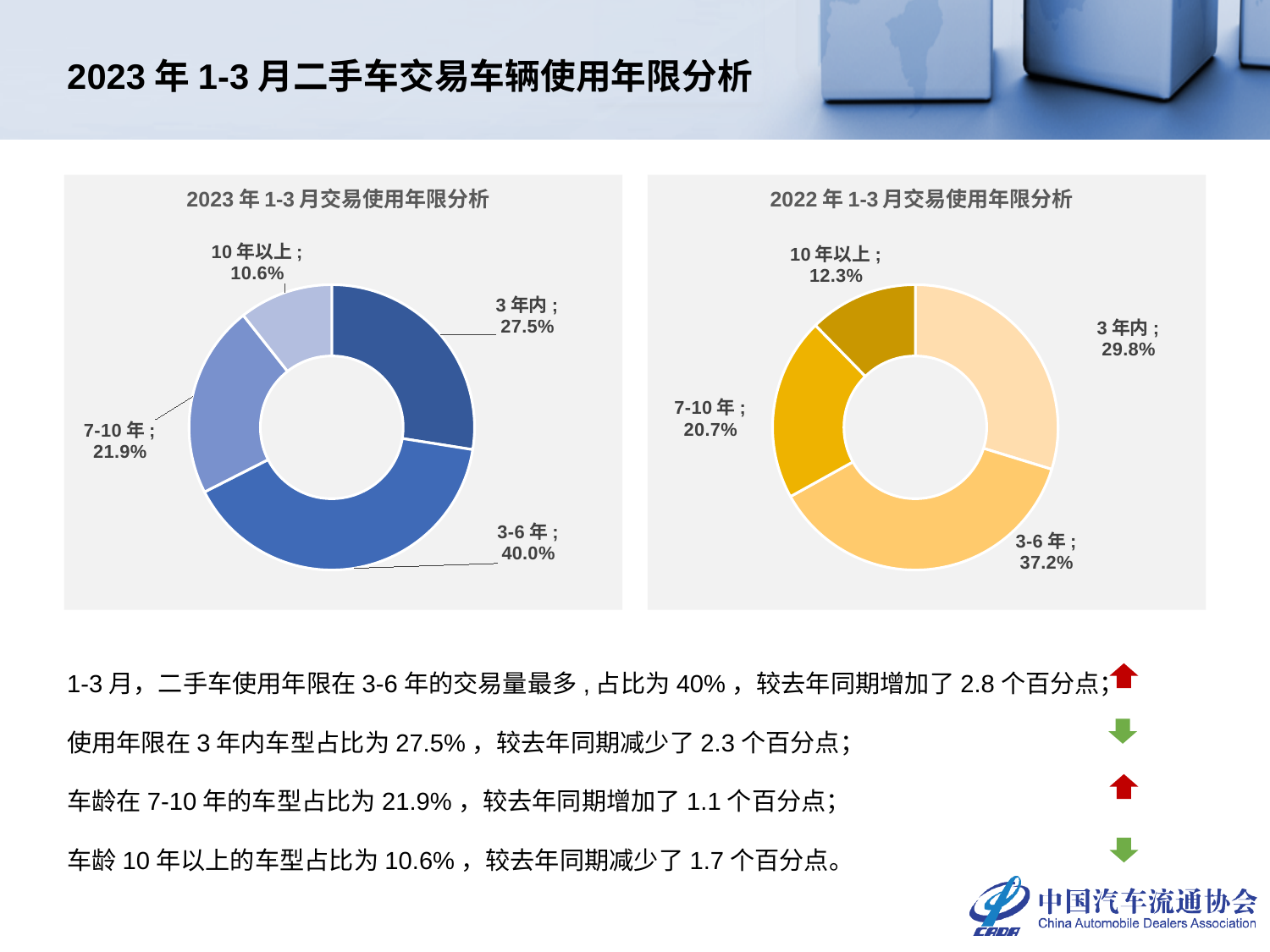

# 2023年1-3月二手车交易车辆使用年限分析

### Chart: 2023年1-3月交易使用年限分析

| Category | 2023年 |
|---|---|
| 3年内 | 0.2749828574075534 |
| 3-6年 | 0.40015524837048866 |
| 7-10年 | 0.21851676043721271 |
| 10年以上 | 0.10634513378474518 |

### Chart: 2022年1-3月交易使用年限分析

| Category | 2022年 |
|---|---|
| 3年内 | 0.2975247661288182 |
| 3-6年 | 0.371863491866286 |
| 7-10年 | 0.2073689173065319 |
| 10年以上 | 0.12324282469836398 |
1-3月，二手车使用年限在3-6年的交易量最多,占比为40%，较去年同期增加了2.8个百分点；
使用年限在3年内车型占比为27.5%，较去年同期减少了2.3个百分点；
车龄在7-10年的车型占比为21.9%，较去年同期增加了1.1个百分点；
车龄10年以上的车型占比为10.6%，较去年同期减少了1.7个百分点。